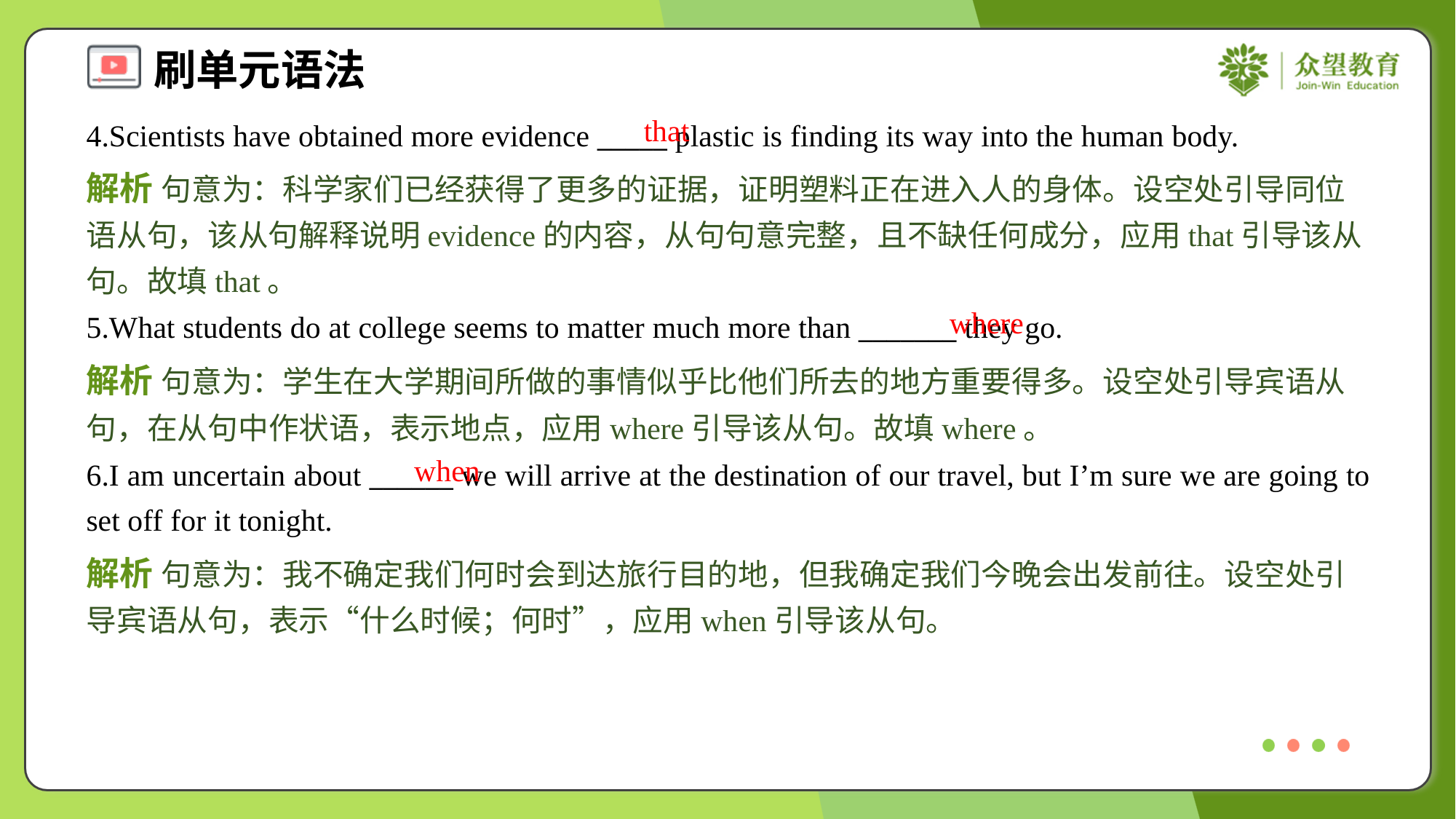

that
4.Scientists have obtained more evidence _____ plastic is finding its way into the human body.
解析 句意为：科学家们已经获得了更多的证据，证明塑料正在进入人的身体。设空处引导同位语从句，该从句解释说明evidence的内容，从句句意完整，且不缺任何成分，应用that引导该从句。故填that。
where
5.What students do at college seems to matter much more than _______ they go.
解析 句意为：学生在大学期间所做的事情似乎比他们所去的地方重要得多。设空处引导宾语从句，在从句中作状语，表示地点，应用where引导该从句。故填where。
when
6.I am uncertain about ______ we will arrive at the destination of our travel, but I’m sure we are going to set off for it tonight.
解析 句意为：我不确定我们何时会到达旅行目的地，但我确定我们今晚会出发前往。设空处引导宾语从句，表示“什么时候；何时”，应用when引导该从句。